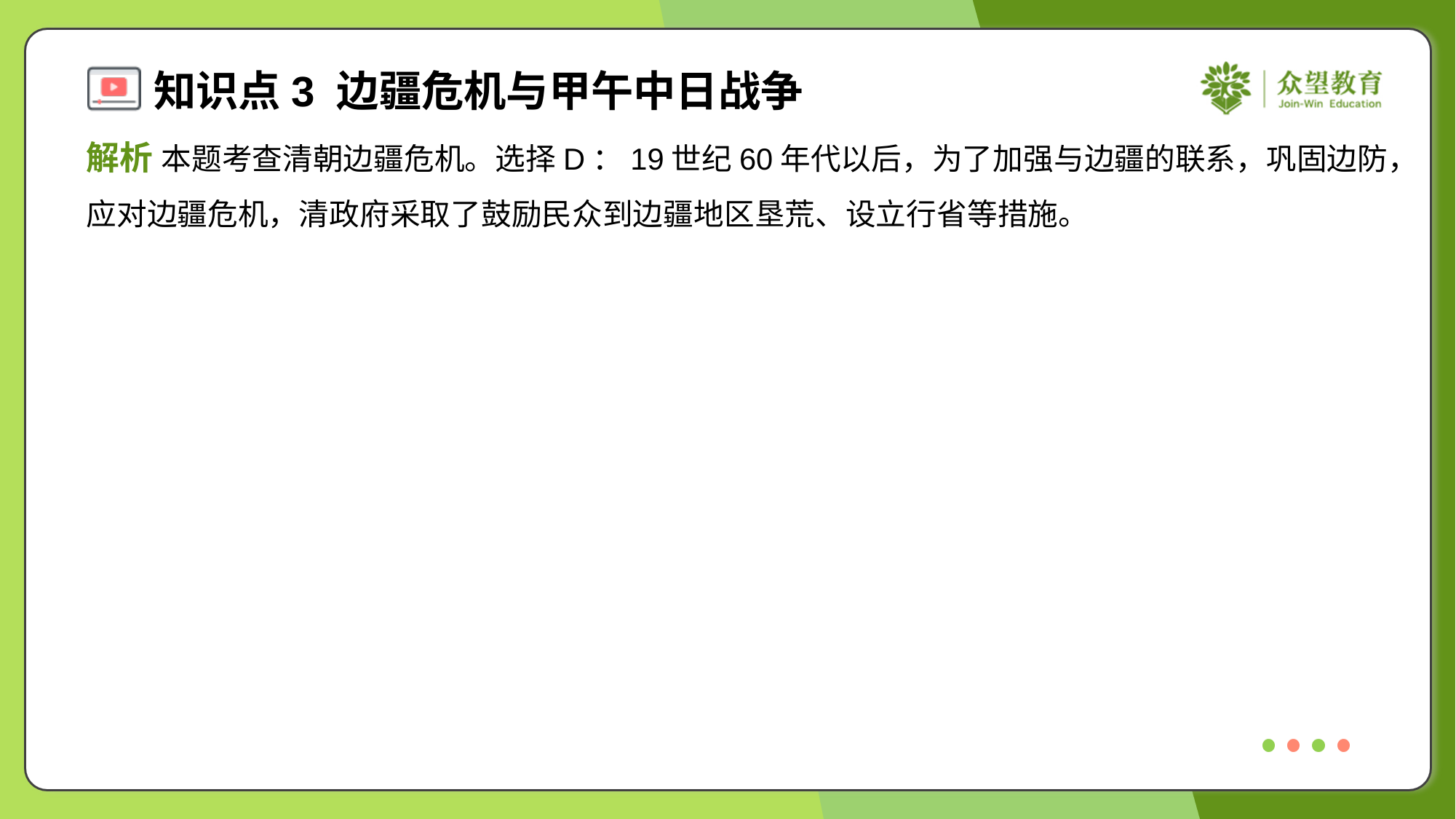

解析 本题考查清朝边疆危机。选择D：19世纪60年代以后，为了加强与边疆的联系，巩固边防，
应对边疆危机，清政府采取了鼓励民众到边疆地区垦荒、设立行省等措施。